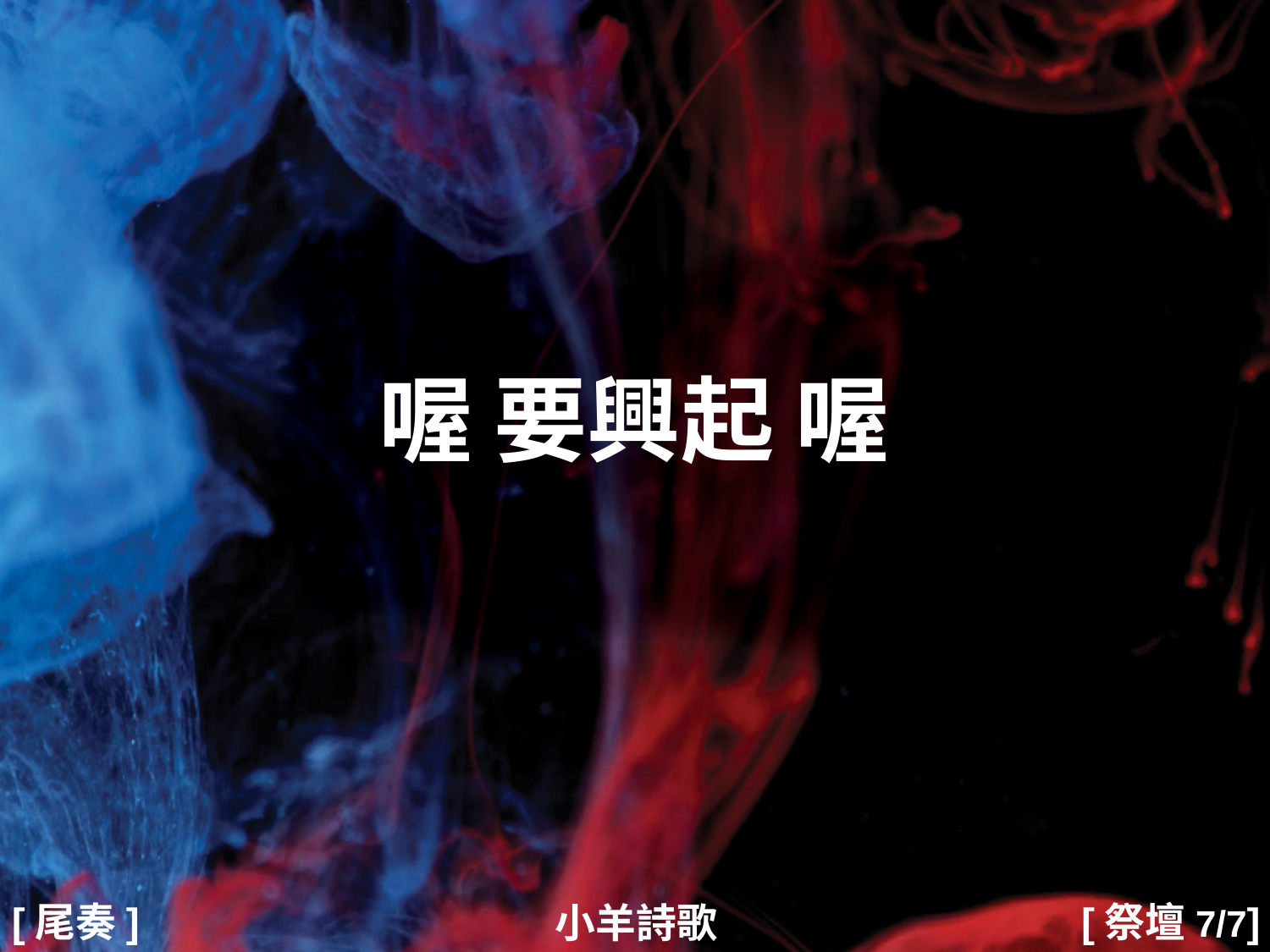

喔 要興起 喔

#

[尾奏]
[祭壇7/7]
小羊詩歌